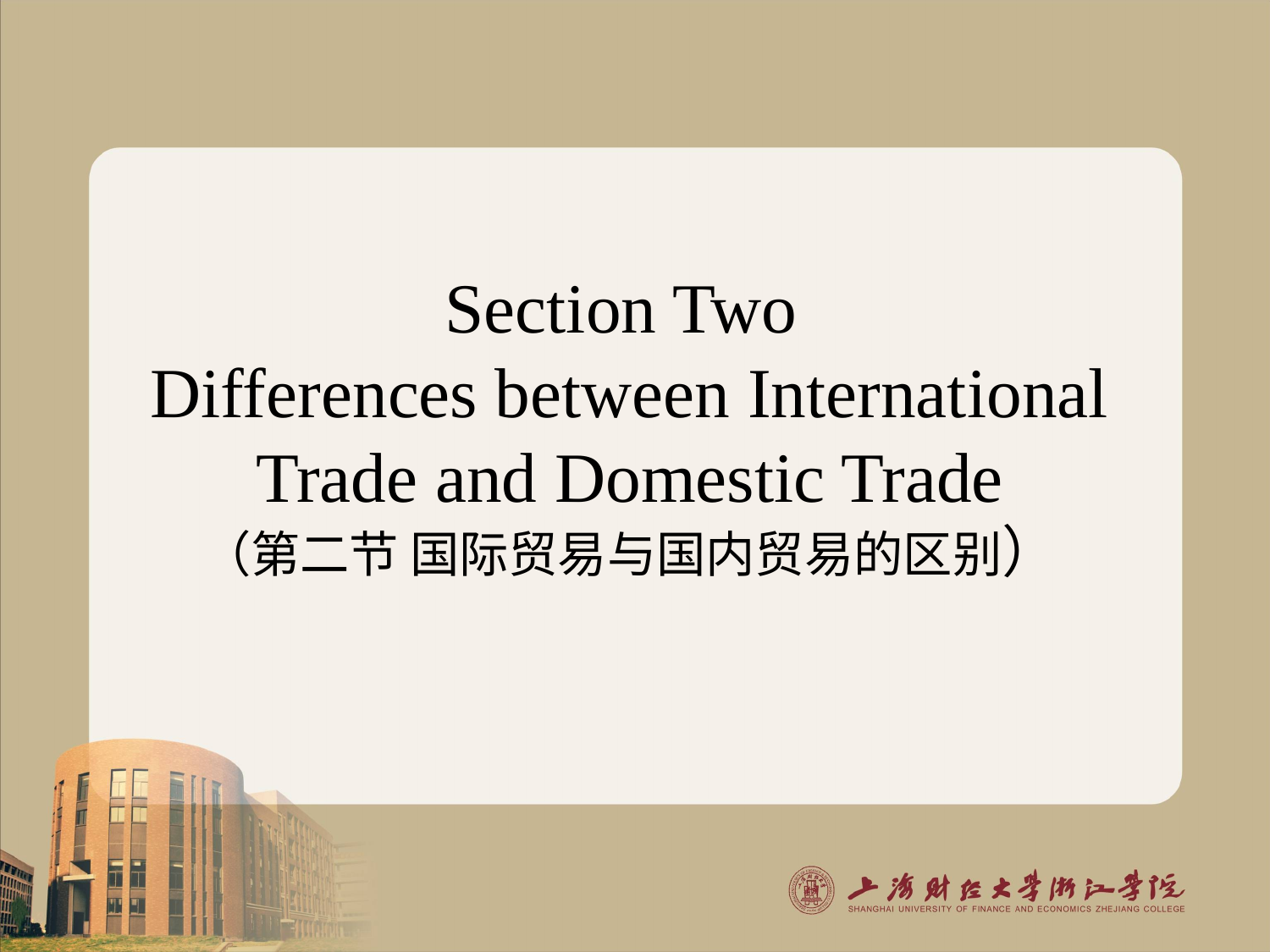

Section Two
Differences between International Trade and Domestic Trade
（第二节 国际贸易与国内贸易的区别）